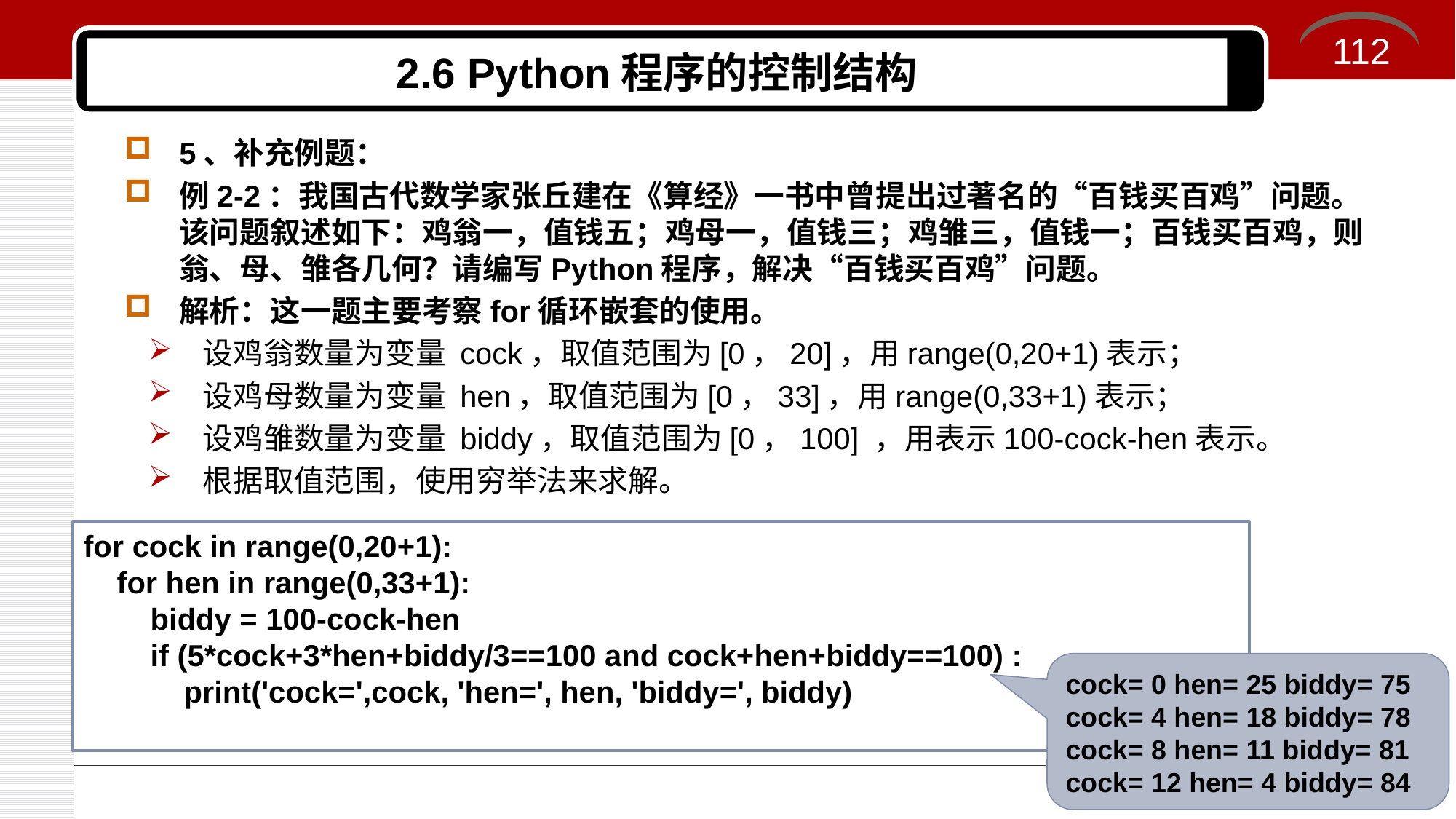

112
# 2.6 Python程序的控制结构
5、补充例题：
例2-2：我国古代数学家张丘建在《算经》一书中曾提出过著名的“百钱买百鸡”问题。该问题叙述如下：鸡翁一，值钱五；鸡母一，值钱三；鸡雏三，值钱一；百钱买百鸡，则翁、母、雏各几何？请编写Python程序，解决“百钱买百鸡”问题。
解析：这一题主要考察for循环嵌套的使用。
设鸡翁数量为变量 cock，取值范围为[0，20]，用range(0,20+1)表示；
设鸡母数量为变量 hen，取值范围为[0，33]，用range(0,33+1)表示；
设鸡雏数量为变量 biddy，取值范围为[0，100] ，用表示100-cock-hen表示。
根据取值范围，使用穷举法来求解。

for cock in range(0,20+1):
    for hen in range(0,33+1):
        biddy = 100-cock-hen
        if (5*cock+3*hen+biddy/3==100 and cock+hen+biddy==100) :
            print('cock=',cock, 'hen=', hen, 'biddy=', biddy)

cock= 0 hen= 25 biddy= 75
cock= 4 hen= 18 biddy= 78
cock= 8 hen= 11 biddy= 81
cock= 12 hen= 4 biddy= 84